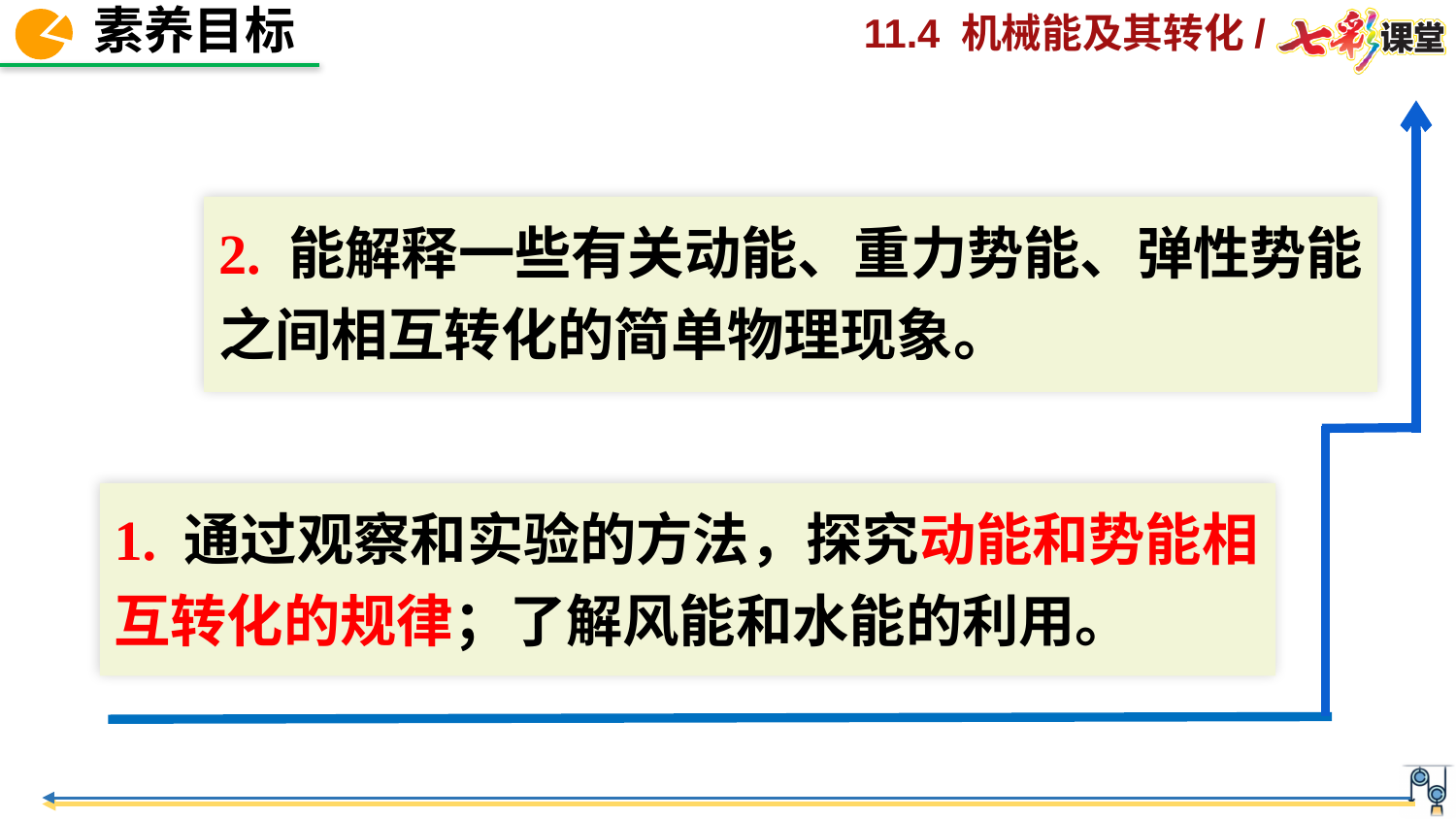

2. 能解释一些有关动能、重力势能、弹性势能之间相互转化的简单物理现象。
1. 通过观察和实验的方法，探究动能和势能相互转化的规律；了解风能和水能的利用。